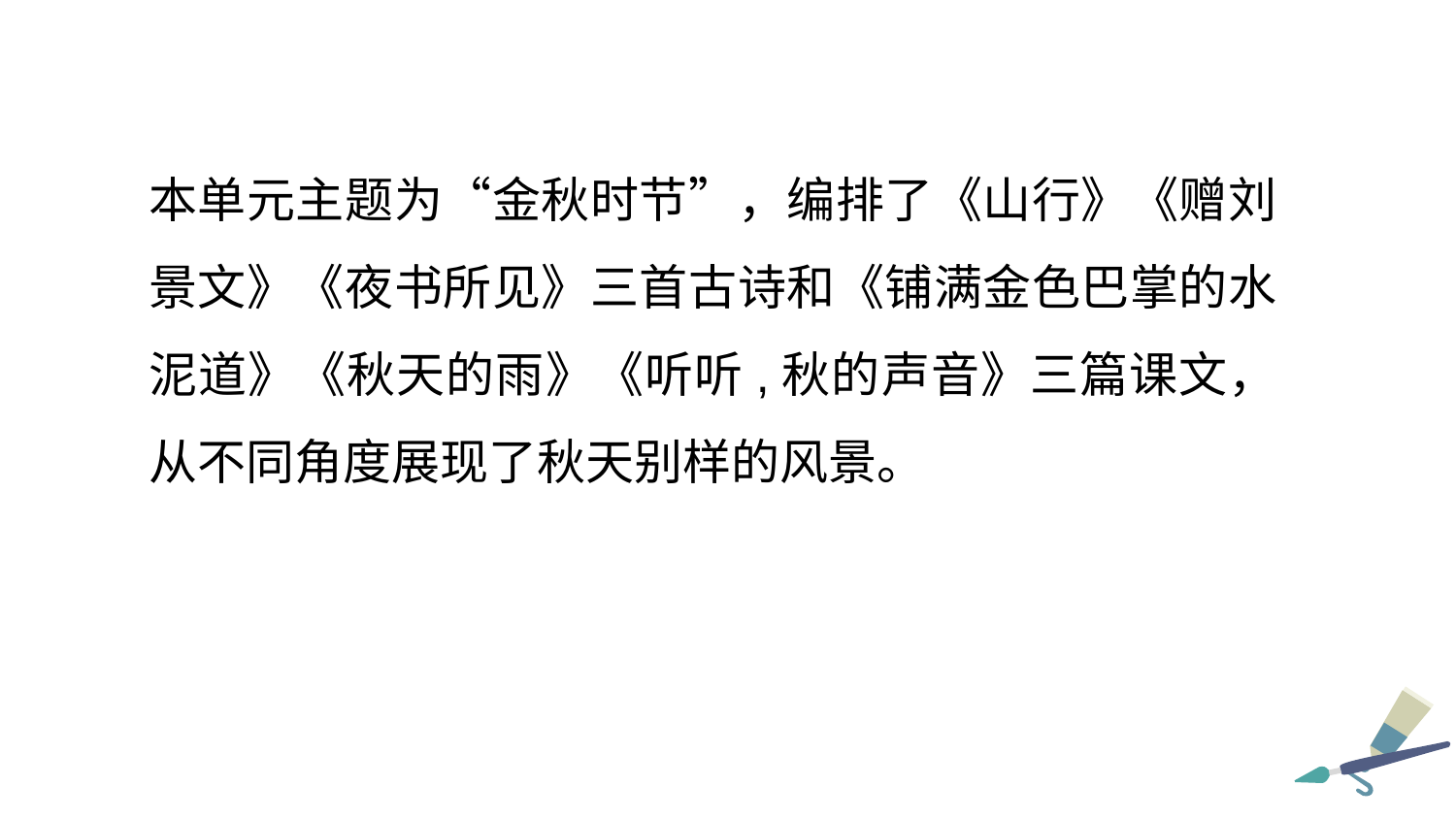

本单元主题为“金秋时节”，编排了《山行》《赠刘景文》《夜书所见》三首古诗和《铺满金色巴掌的水泥道》《秋天的雨》《听听,秋的声音》三篇课文，从不同角度展现了秋天别样的风景。